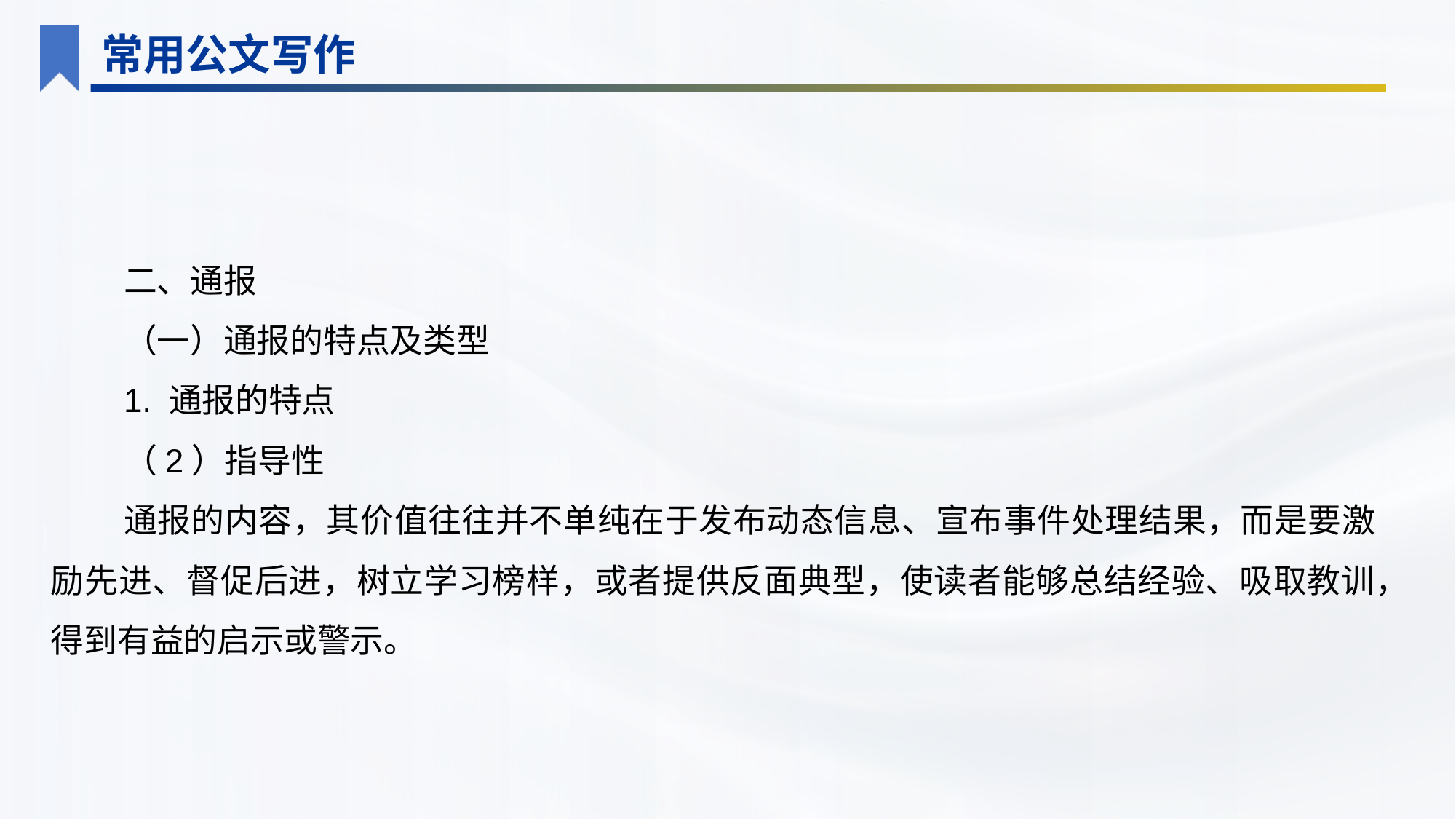

常用公文写作
二、通报
（一）通报的特点及类型
1. 通报的特点
（2）指导性
通报的内容，其价值往往并不单纯在于发布动态信息、宣布事件处理结果，而是要激励先进、督促后进，树立学习榜样，或者提供反面典型，使读者能够总结经验、吸取教训，得到有益的启示或警示。